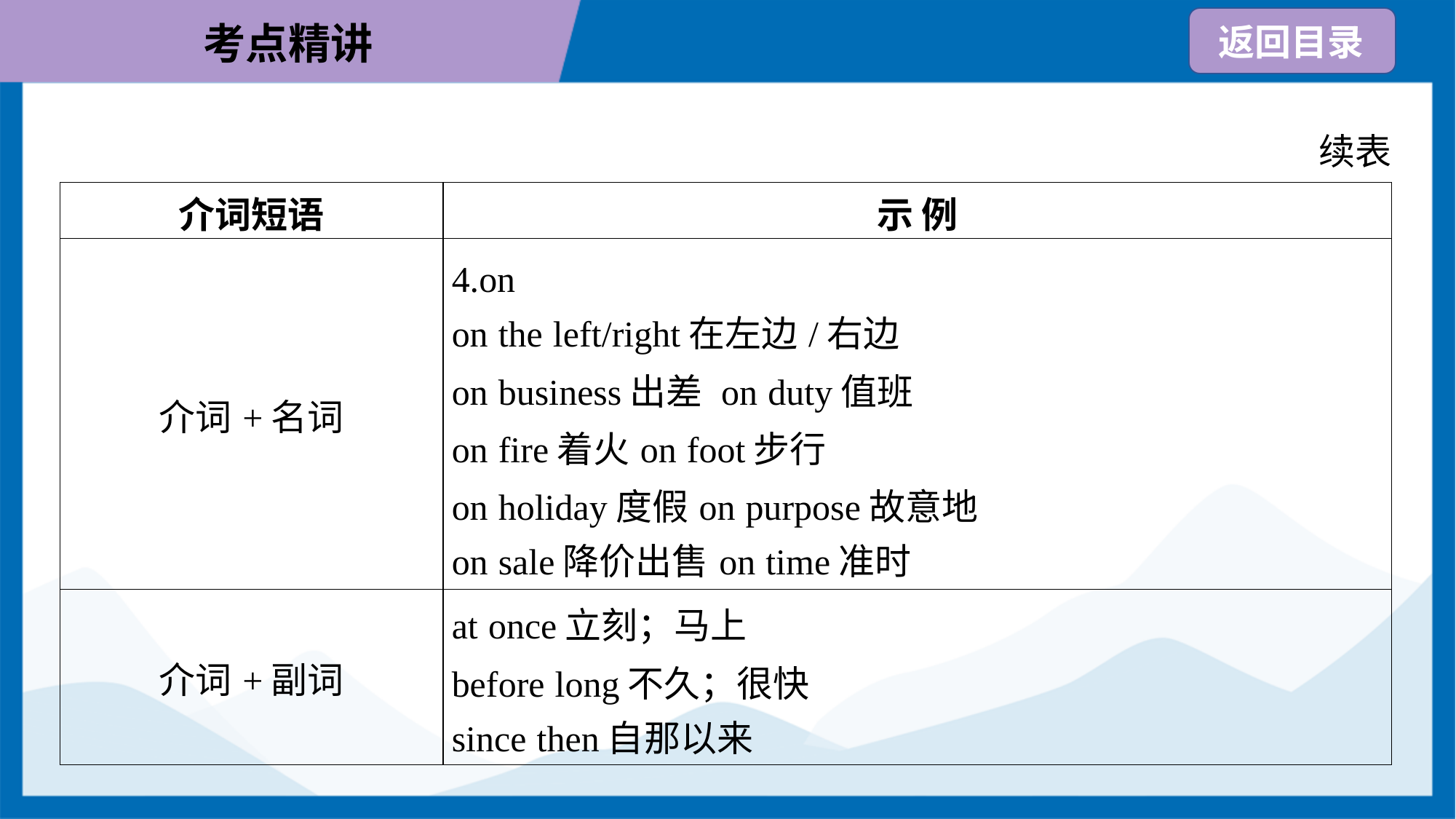

续表
| 介词短语 | 示 例 |
| --- | --- |
| 介词+名词 | 4.on on the left/right在左边/右边 on business出差 on duty值班 on fire着火on foot步行 on holiday度假on purpose故意地 on sale降价出售on time准时 |
| 介词+副词 | at once立刻；马上 before long不久；很快 since then自那以来 |